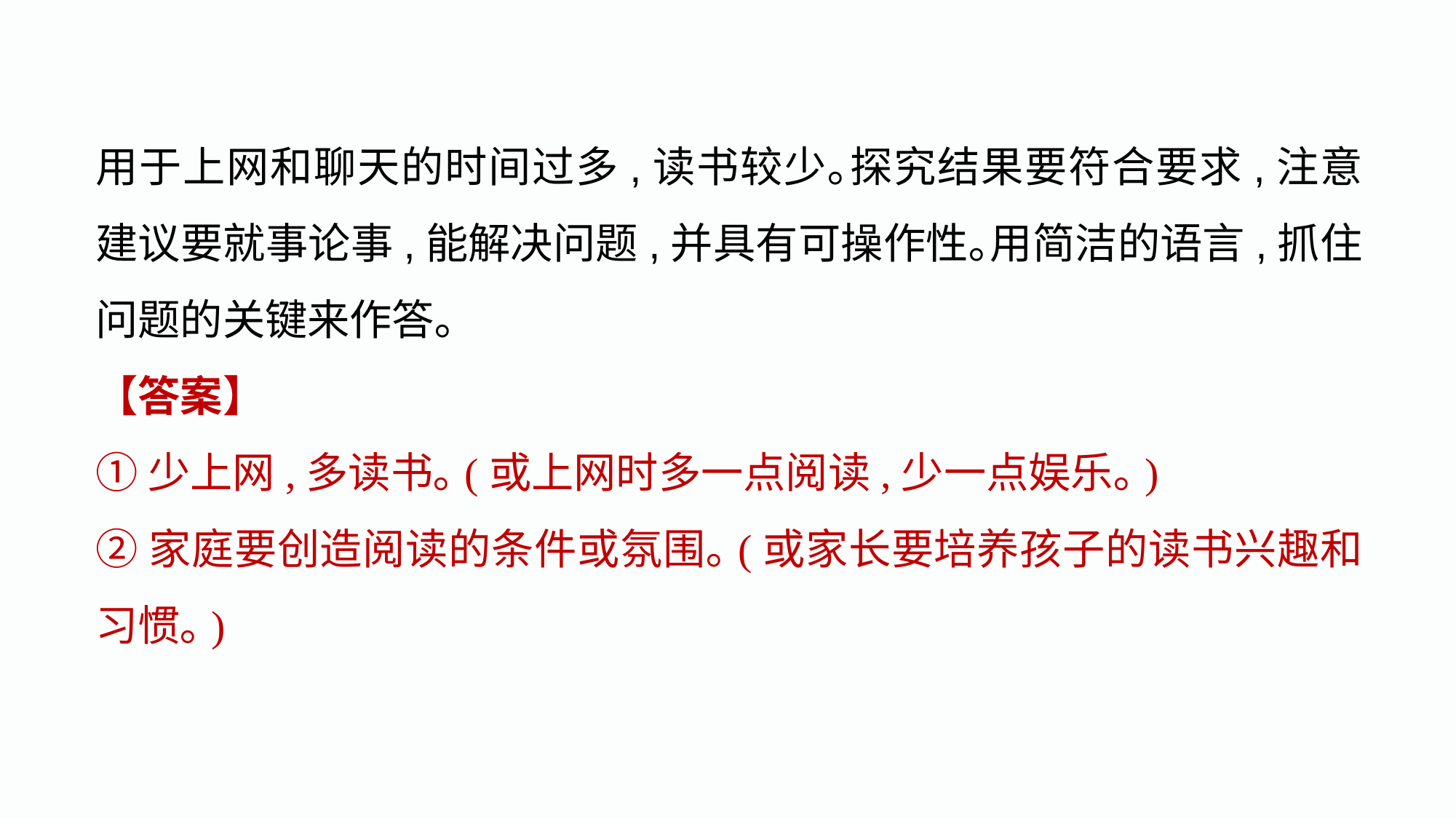

用于上网和聊天的时间过多,读书较少｡探究结果要符合要求,注意建议要就事论事,能解决问题,并具有可操作性｡用简洁的语言,抓住问题的关键来作答｡
【答案】
①少上网,多读书｡(或上网时多一点阅读,少一点娱乐｡)
②家庭要创造阅读的条件或氛围｡(或家长要培养孩子的读书兴趣和习惯｡)